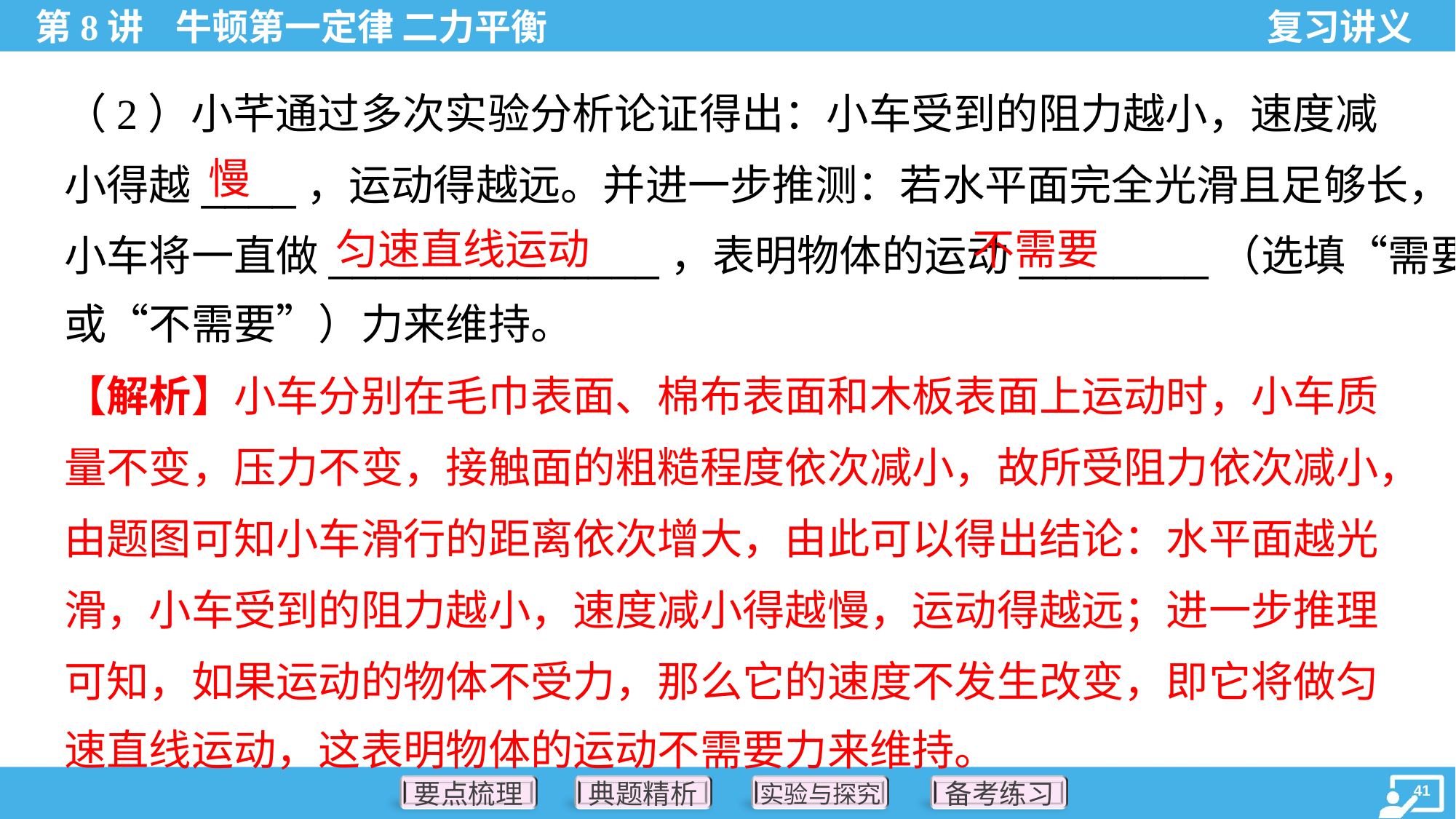

（2）小芊通过多次实验分析论证得出：小车受到的阻力越小，速度减
小得越____，运动得越远。并进一步推测：若水平面完全光滑且足够长，
小车将一直做______________，表明物体的运动________（选填“需要”
或“不需要”）力来维持。
慢
匀速直线运动
不需要
【解析】小车分别在毛巾表面、棉布表面和木板表面上运动时，小车质
量不变，压力不变，接触面的粗糙程度依次减小，故所受阻力依次减小，
由题图可知小车滑行的距离依次增大，由此可以得出结论：水平面越光
滑，小车受到的阻力越小，速度减小得越慢，运动得越远；进一步推理
可知，如果运动的物体不受力，那么它的速度不发生改变，即它将做匀
速直线运动，这表明物体的运动不需要力来维持。